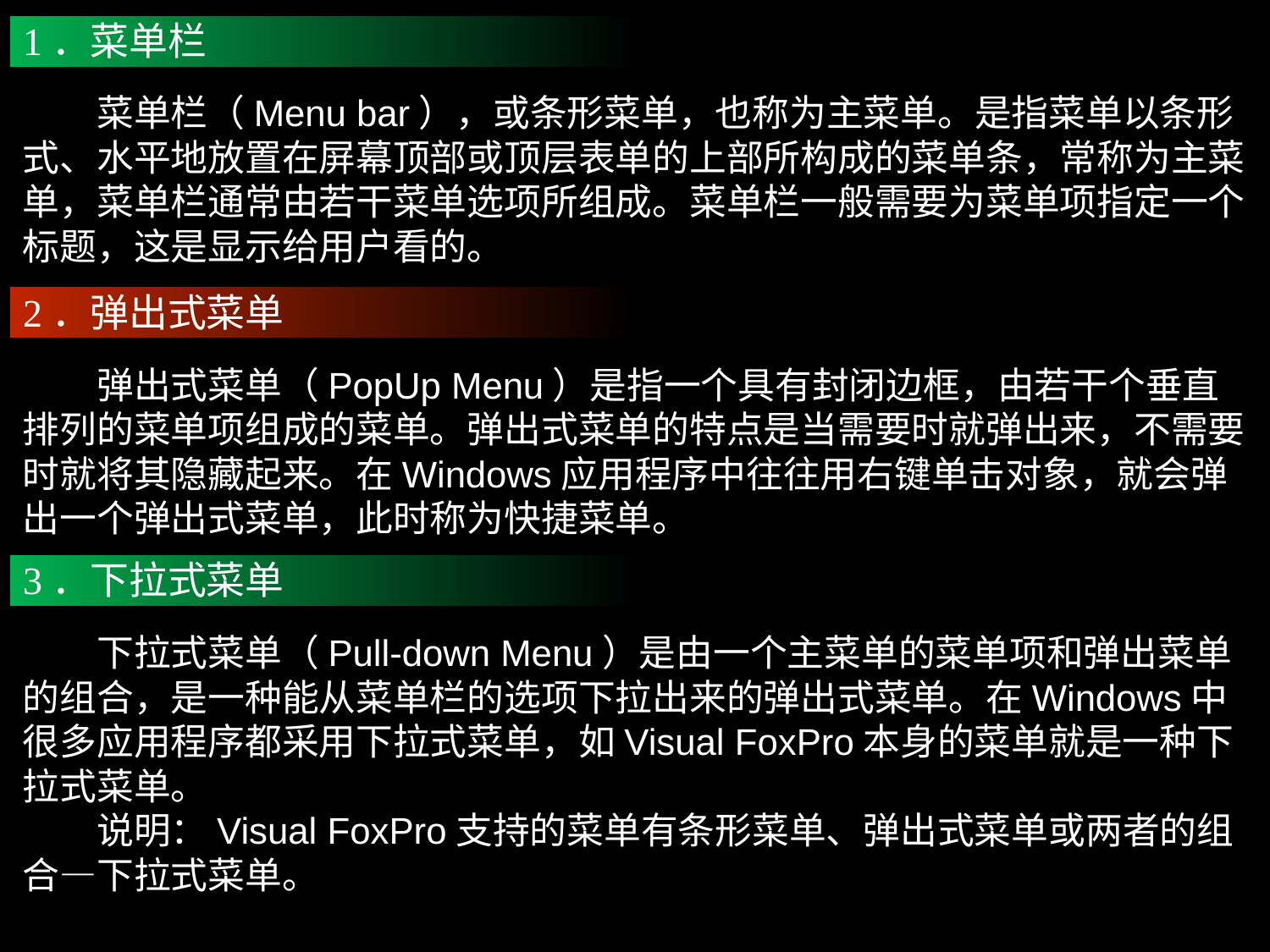

1．菜单栏
　　菜单栏（Menu bar），或条形菜单，也称为主菜单。是指菜单以条形式、水平地放置在屏幕顶部或顶层表单的上部所构成的菜单条，常称为主菜单，菜单栏通常由若干菜单选项所组成。菜单栏一般需要为菜单项指定一个标题，这是显示给用户看的。
2．弹出式菜单
　　弹出式菜单（PopUp Menu）是指一个具有封闭边框，由若干个垂直排列的菜单项组成的菜单。弹出式菜单的特点是当需要时就弹出来，不需要时就将其隐藏起来。在Windows应用程序中往往用右键单击对象，就会弹出一个弹出式菜单，此时称为快捷菜单。
3．下拉式菜单
　　下拉式菜单（Pull-down Menu）是由一个主菜单的菜单项和弹出菜单的组合，是一种能从菜单栏的选项下拉出来的弹出式菜单。在Windows中很多应用程序都采用下拉式菜单，如Visual FoxPro本身的菜单就是一种下拉式菜单。
　　说明：Visual FoxPro支持的菜单有条形菜单、弹出式菜单或两者的组合—下拉式菜单。